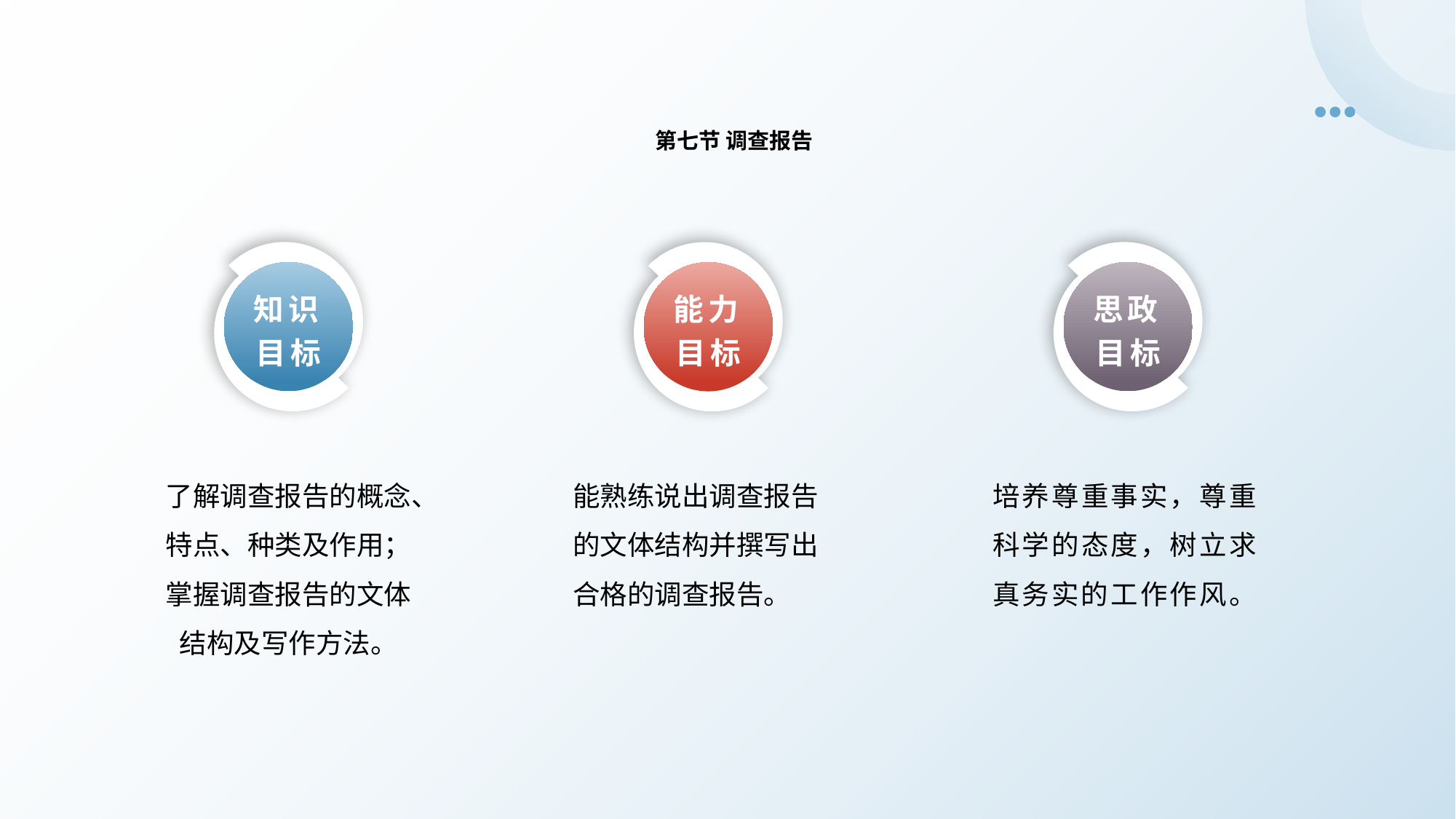

第七节 调查报告

知识目标
思政目标
能力目标
了解调查报告的概念、特点、种类及作用；掌握调查报告的文体结构及写作方法。

培养尊重事实，尊重科学的态度，树立求真务实的工作作风。
能熟练说出调查报告的文体结构并撰写出合格的调查报告。